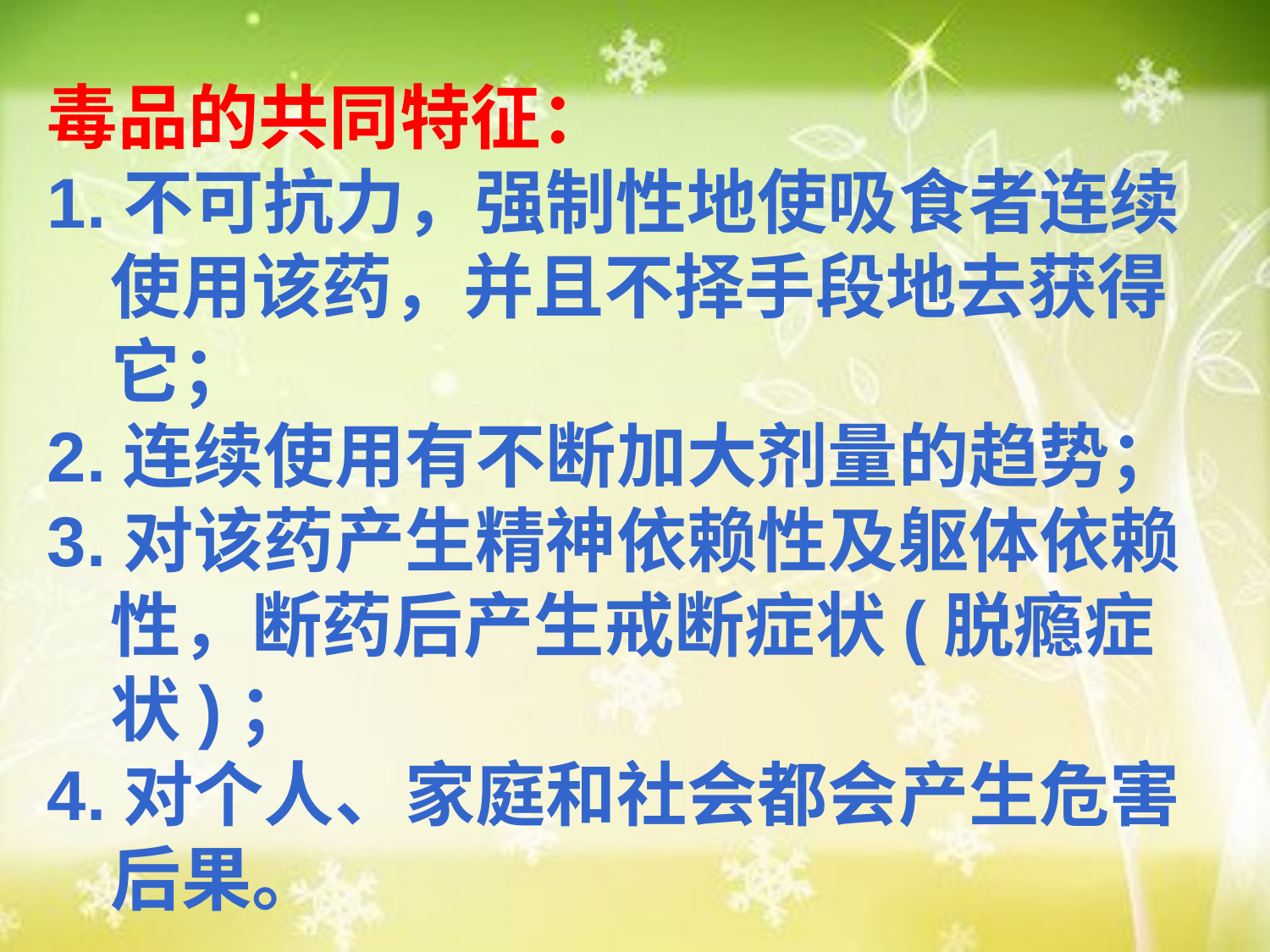

毒品的共同特征：
1.不可抗力，强制性地使吸食者连续使用该药，并且不择手段地去获得它；
2.连续使用有不断加大剂量的趋势；
3.对该药产生精神依赖性及躯体依赖性，断药后产生戒断症状(脱瘾症状)；
4.对个人、家庭和社会都会产生危害后果。